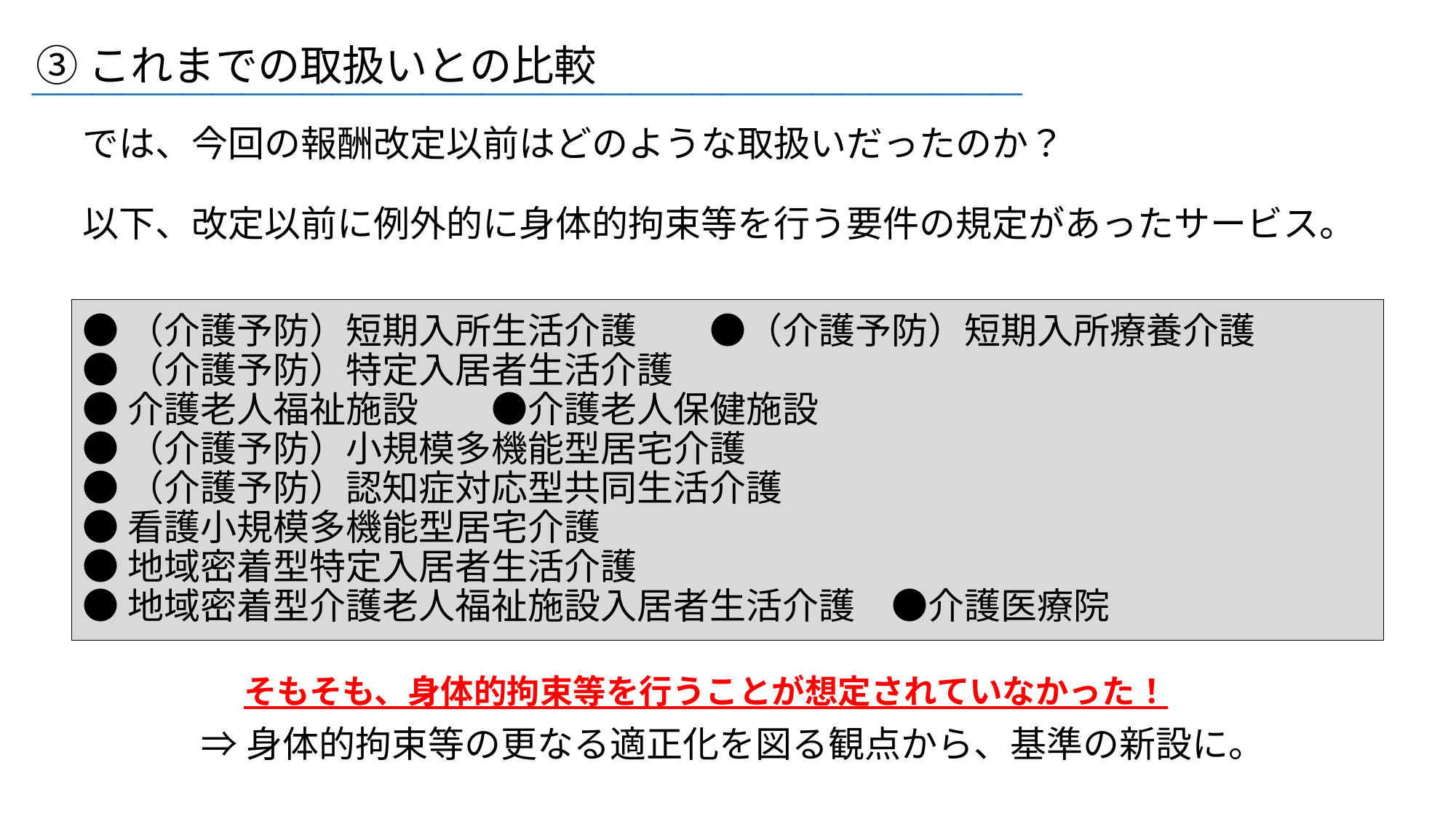

_________________________________
# ③これまでの取扱いとの比較
では、今回の報酬改定以前はどのような取扱いだったのか？
以下、改定以前に例外的に身体的拘束等を行う要件の規定があったサービス。
●（介護予防）短期入所生活介護　　●（介護予防）短期入所療養介護
●（介護予防）特定入居者生活介護
●介護老人福祉施設　　●介護老人保健施設
●（介護予防）小規模多機能型居宅介護
●（介護予防）認知症対応型共同生活介護
●看護小規模多機能型居宅介護
●地域密着型特定入居者生活介護
●地域密着型介護老人福祉施設入居者生活介護　●介護医療院
そもそも、身体的拘束等を行うことが想定されていなかった！
⇒身体的拘束等の更なる適正化を図る観点から、基準の新設に。